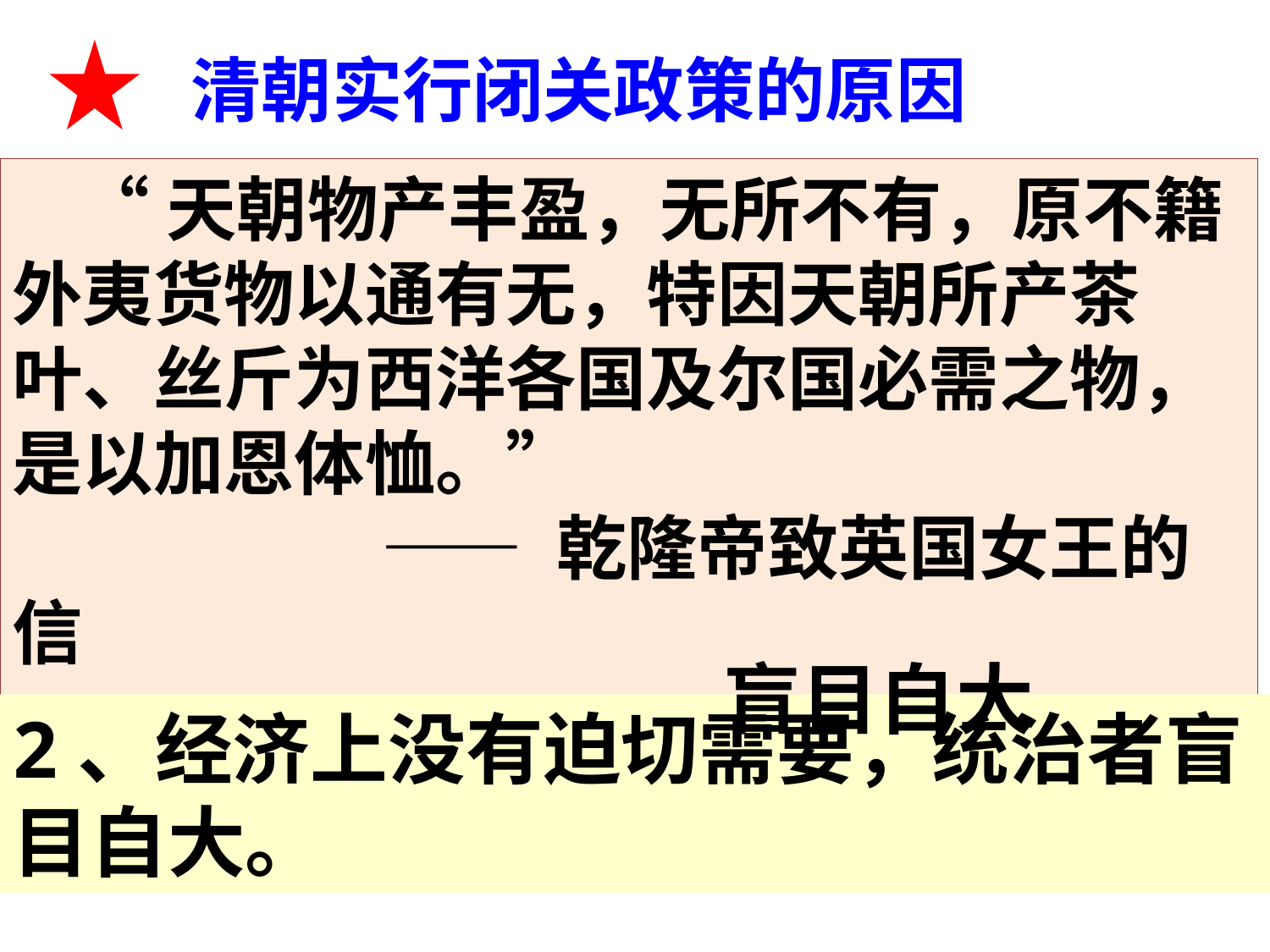

清朝实行闭关政策的原因
       “天朝物产丰盈，无所不有，原不籍外夷货物以通有无，特因天朝所产茶叶、丝斤为西洋各国及尔国必需之物，是以加恩体恤。”
                       —— 乾隆帝致英国女王的信

 盲目自大
2、经济上没有迫切需要，统治者盲目自大。